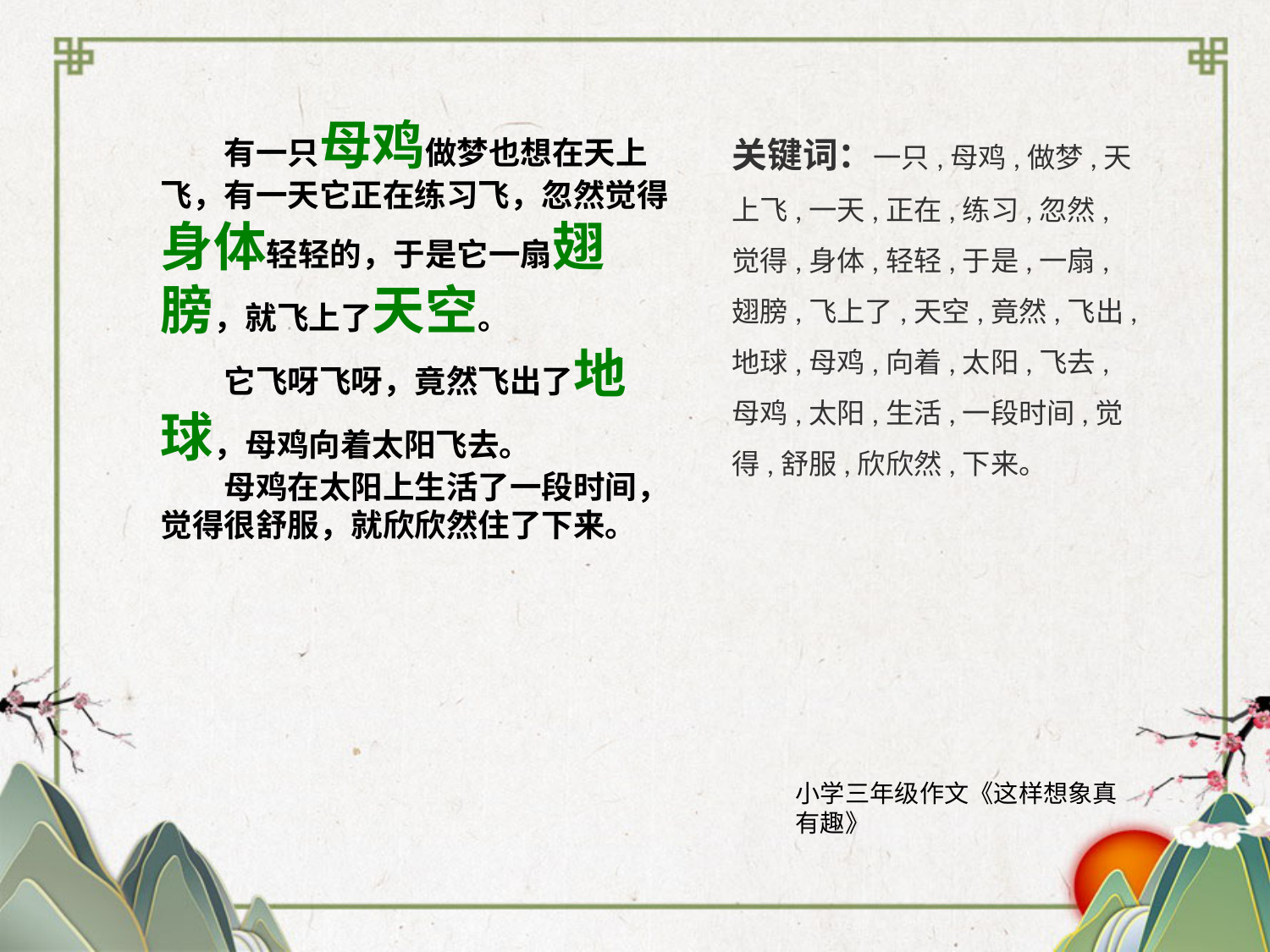

有一只母鸡做梦也想在天上飞，有一天它正在练习飞，忽然觉得身体轻轻的，于是它一扇翅膀，就飞上了天空。
　　它飞呀飞呀，竟然飞出了地球，母鸡向着太阳飞去。
　　母鸡在太阳上生活了一段时间，觉得很舒服，就欣欣然住了下来。
关键词：一只,母鸡,做梦,天上飞,一天,正在,练习,忽然,觉得,身体,轻轻,于是,一扇,翅膀,飞上了,天空,竟然,飞出,地球,母鸡,向着,太阳,飞去,母鸡,太阳,生活,一段时间,觉得,舒服,欣欣然,下来。
小学三年级作文《这样想象真有趣》